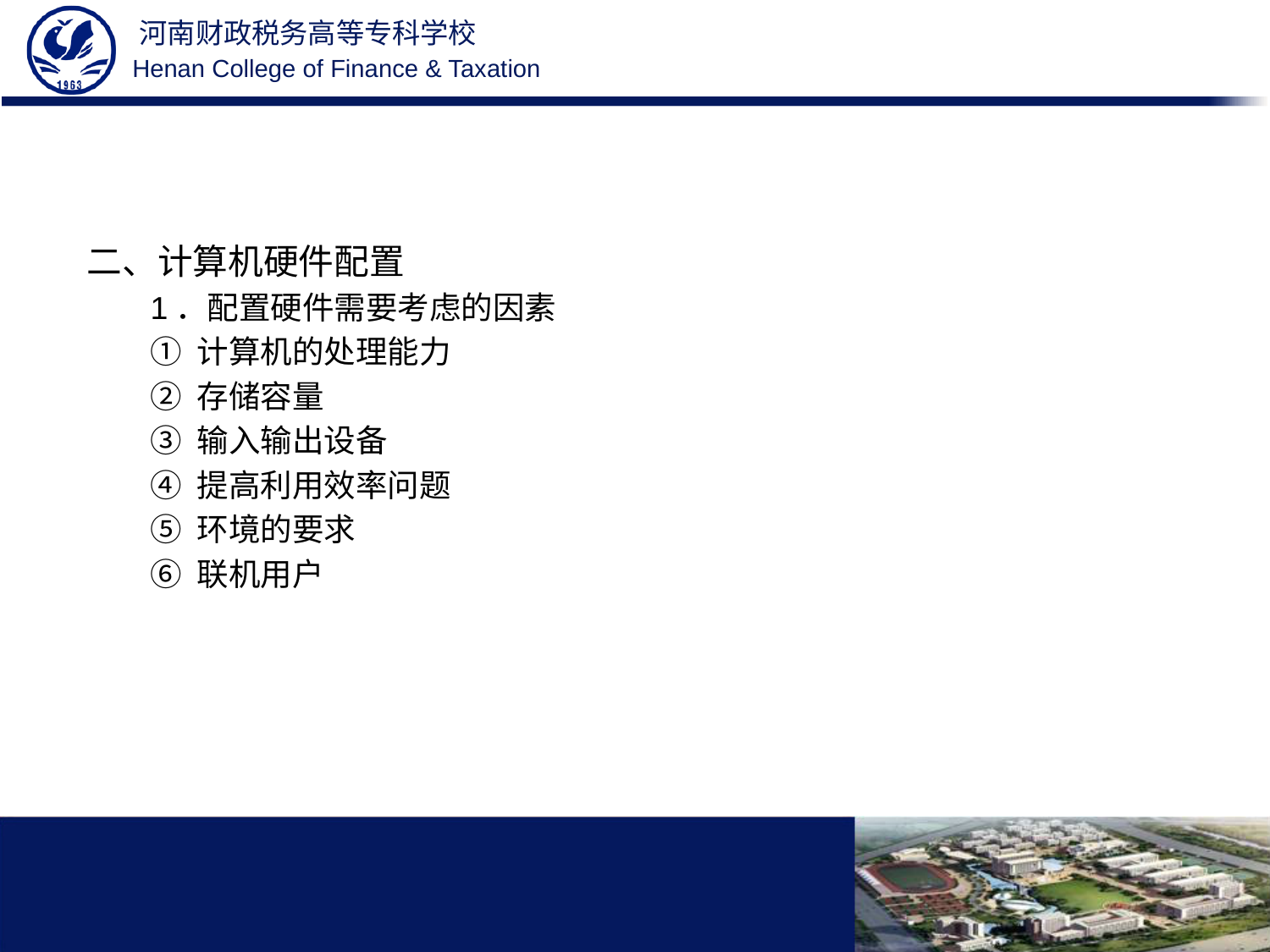

#
二、计算机硬件配置
1．配置硬件需要考虑的因素
① 计算机的处理能力
② 存储容量
③ 输入输出设备
④ 提高利用效率问题
⑤ 环境的要求
⑥ 联机用户